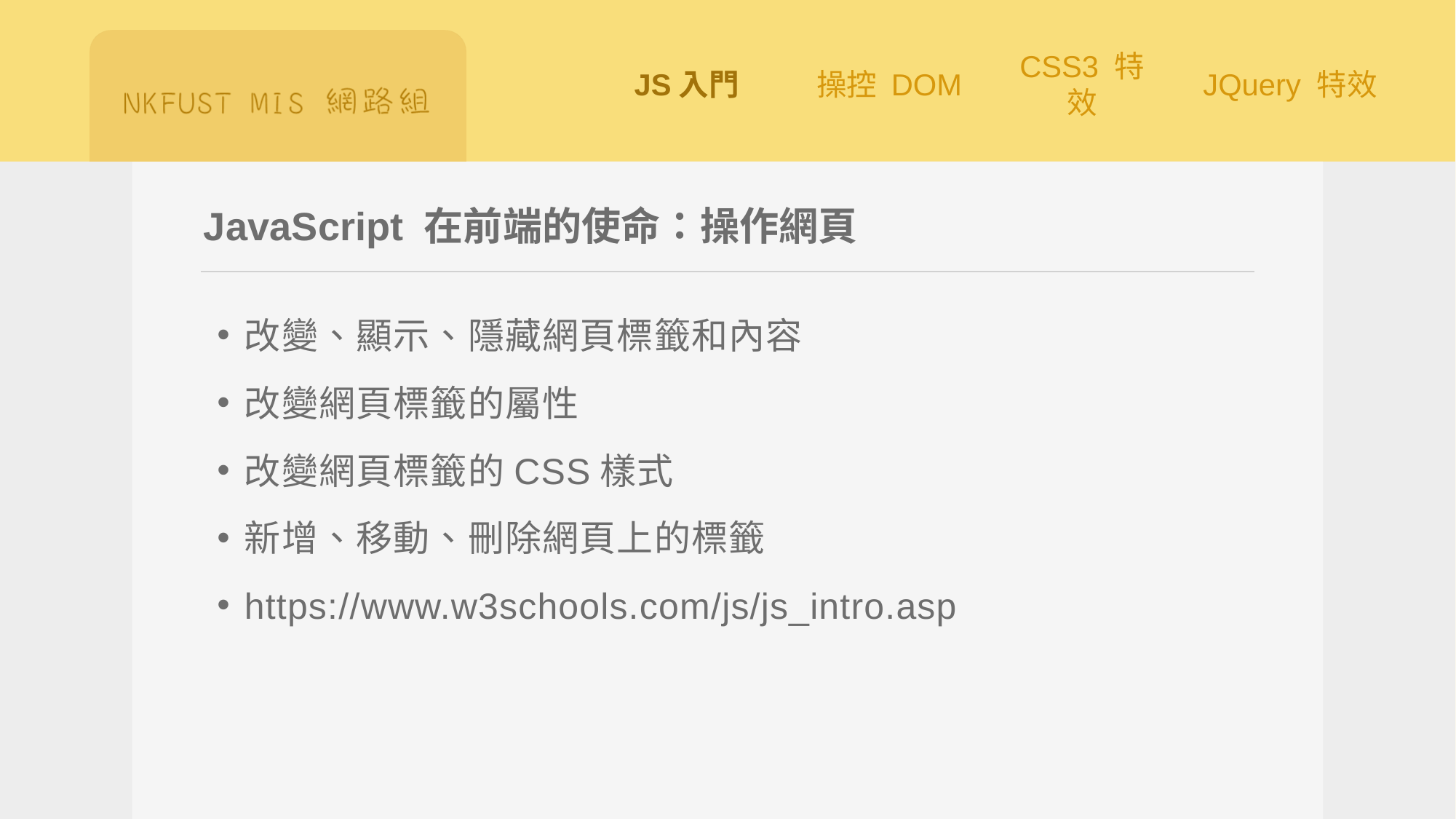

# JavaScript 在前端的使命：操作網頁
改變、顯示、隱藏網頁標籤和內容
改變網頁標籤的屬性
改變網頁標籤的CSS樣式
新增、移動、刪除網頁上的標籤
https://www.w3schools.com/js/js_intro.asp